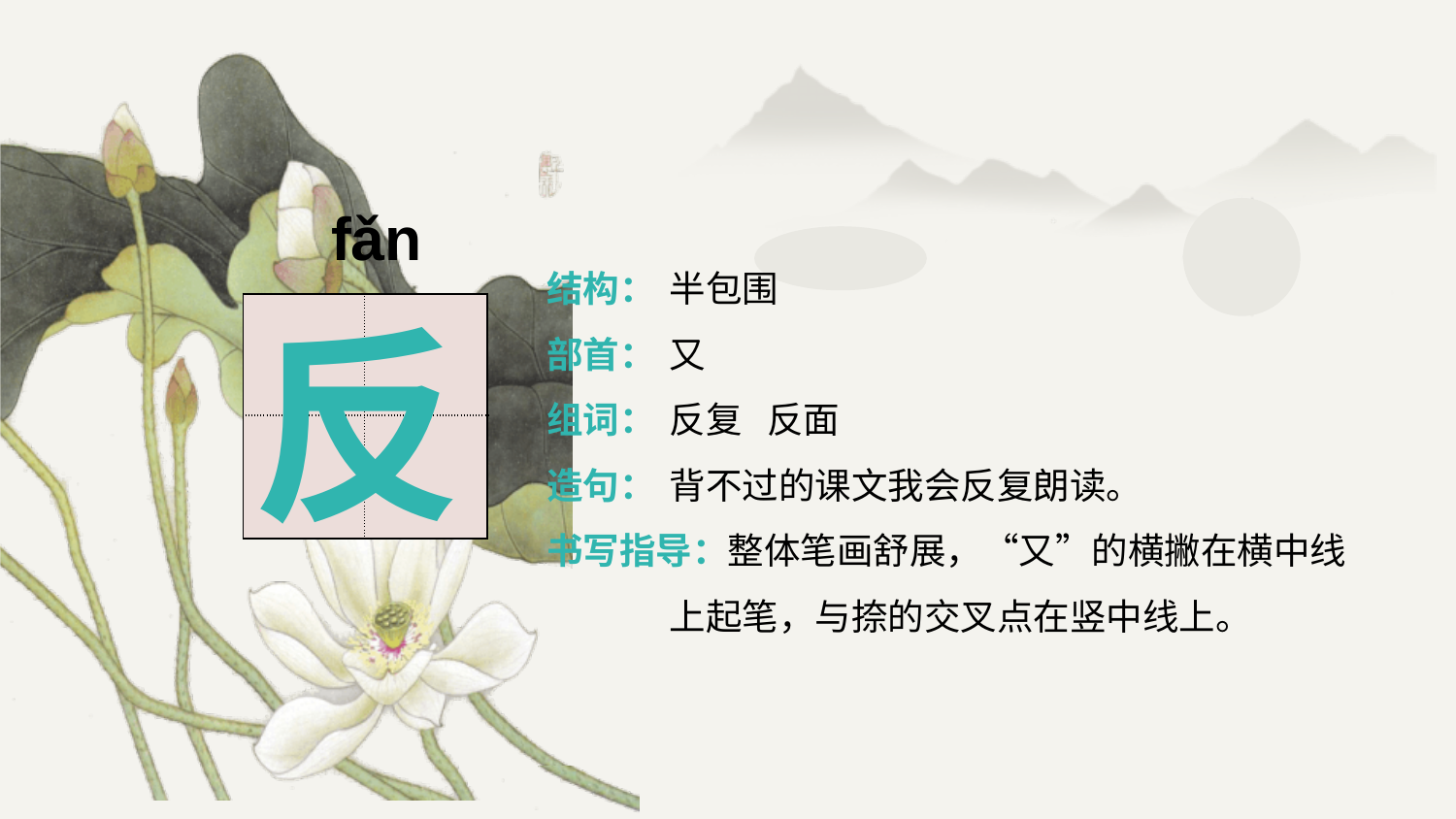

fǎn
结构：
部首：
组词：
造句：
书写指导：
半包围
又
反复   反面
背不过的课文我会反复朗读。
      整体笔画舒展，“又”的横撇在横中线上起笔，与捺的交叉点在竖中线上。
#
反
|  |  |
| --- | --- |
|  |  |